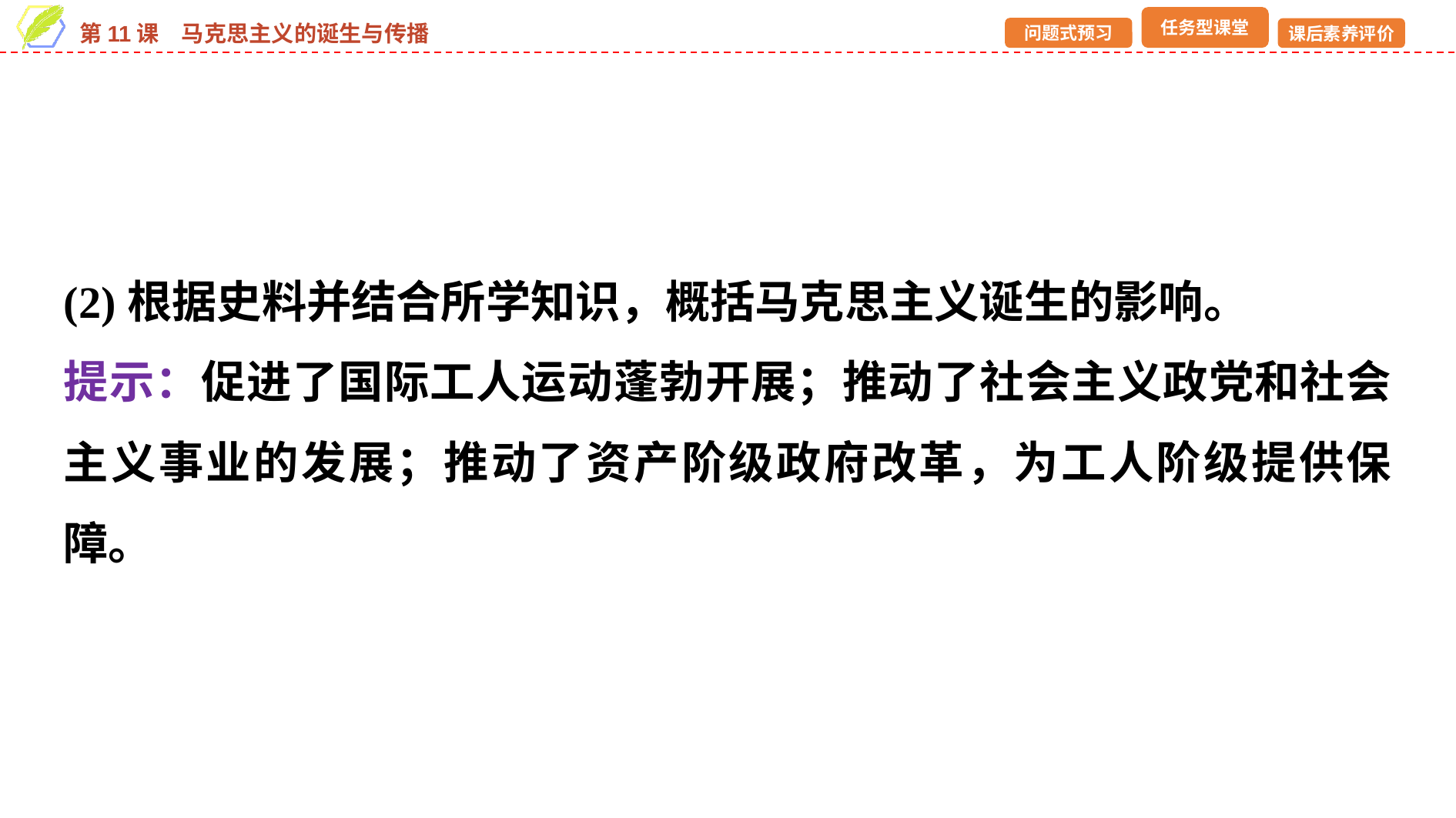

(2)根据史料并结合所学知识，概括马克思主义诞生的影响。
提示：促进了国际工人运动蓬勃开展；推动了社会主义政党和社会主义事业的发展；推动了资产阶级政府改革，为工人阶级提供保障。